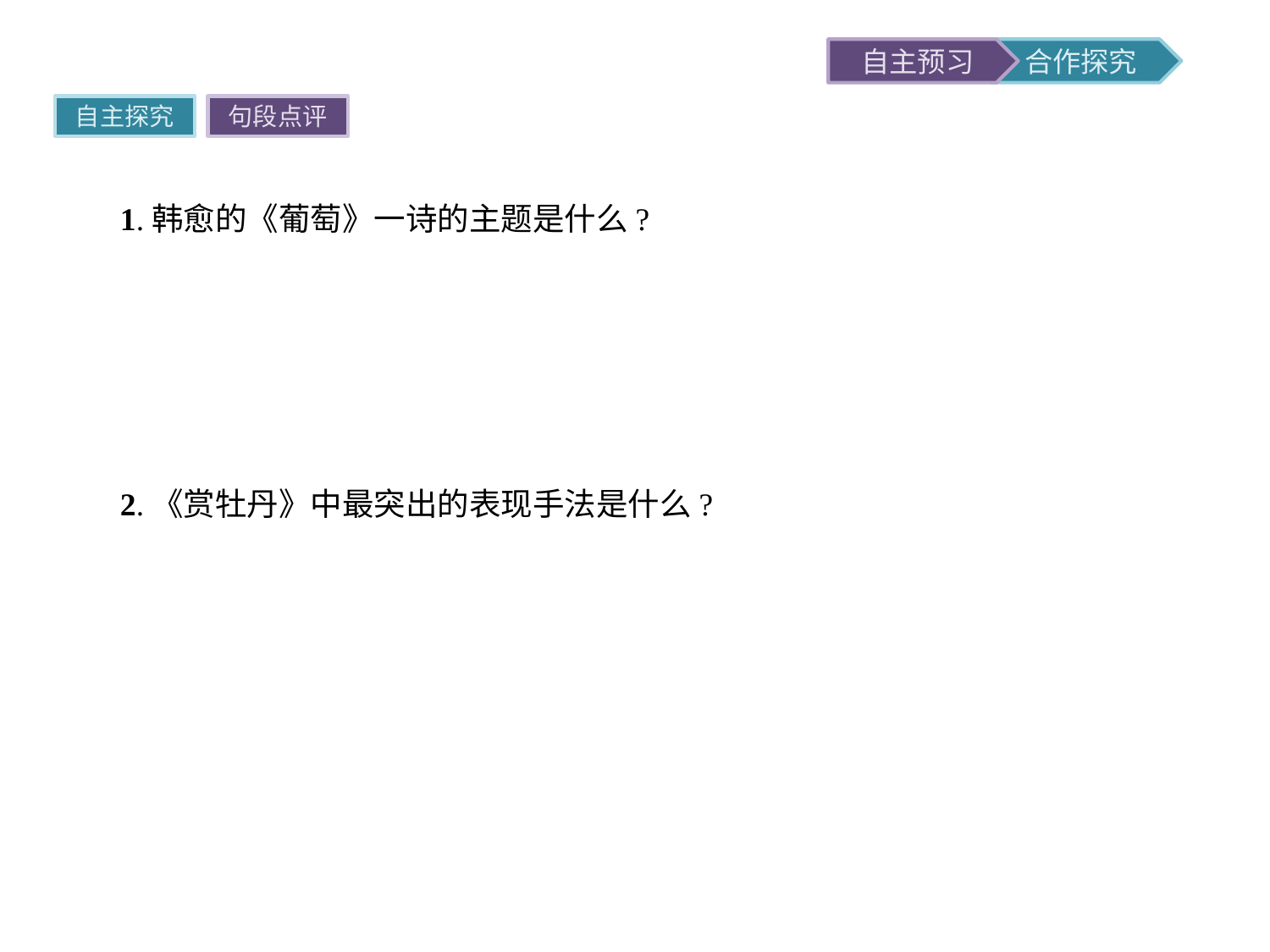

自主探究
句段点评
1.韩愈的《葡萄》一诗的主题是什么?
提示:《葡萄》一诗咏物与言志融为一体,表面写葡萄,实际是表达自己谪后的希冀。面对迷茫前途,一切都要随着命运的安排而沉浮,诗人借此诗委婉表达自己希望被在位之人大力援引的恳切心情,并以此与相同处境的朋友共勉。当然,此诗还从侧面说明了一个道理:丰收的果实是用辛勤的劳动换来的。
2.《赏牡丹》中最突出的表现手法是什么?
提示:烘托手法。这首诗写了三种名花,褒贬得都极有分寸。写芍药“妖”,是写其艳丽、妩媚之态,并非贬义;写荷花“净”,是洁净之意,这些都是对这两种名花的赞誉之词。诗人并没有因为要突出牡丹而将这二花写得一无是处。但为了突出牡丹,诗人还是将这两种花不如牡丹之处(无格、少情)写出,以烘托牡丹的高贵富丽、令人喜爱,这是侧面烘托的手法。